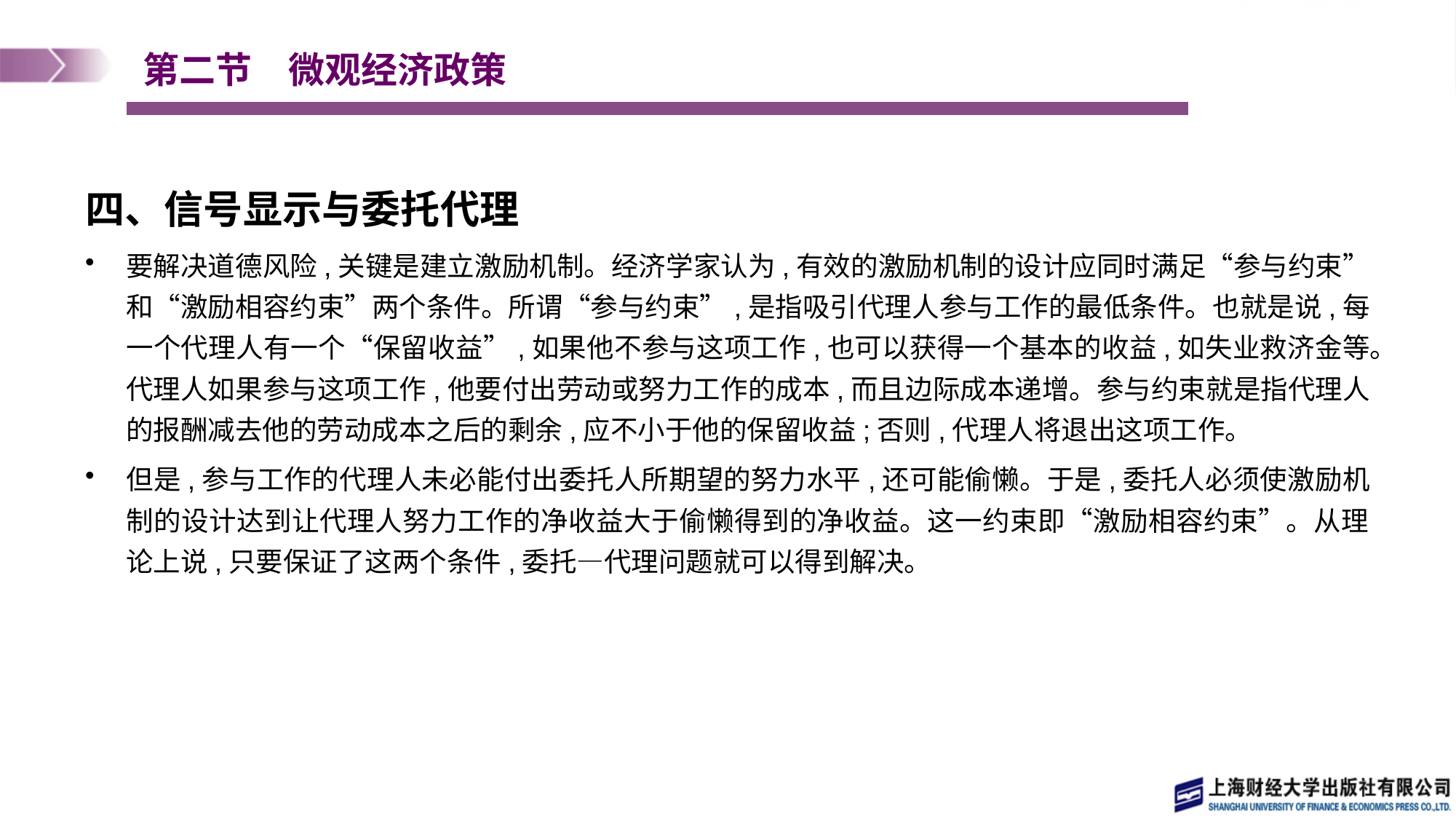

# 第二节　微观经济政策
四、信号显示与委托代理
要解决道德风险,关键是建立激励机制。经济学家认为,有效的激励机制的设计应同时满足“参与约束”和“激励相容约束”两个条件。所谓“参与约束”,是指吸引代理人参与工作的最低条件。也就是说,每一个代理人有一个“保留收益”,如果他不参与这项工作,也可以获得一个基本的收益,如失业救济金等。代理人如果参与这项工作,他要付出劳动或努力工作的成本,而且边际成本递增。参与约束就是指代理人的报酬减去他的劳动成本之后的剩余,应不小于他的保留收益;否则,代理人将退出这项工作。
但是,参与工作的代理人未必能付出委托人所期望的努力水平,还可能偷懒。于是,委托人必须使激励机制的设计达到让代理人努力工作的净收益大于偷懒得到的净收益。这一约束即“激励相容约束”。从理论上说,只要保证了这两个条件,委托—代理问题就可以得到解决。